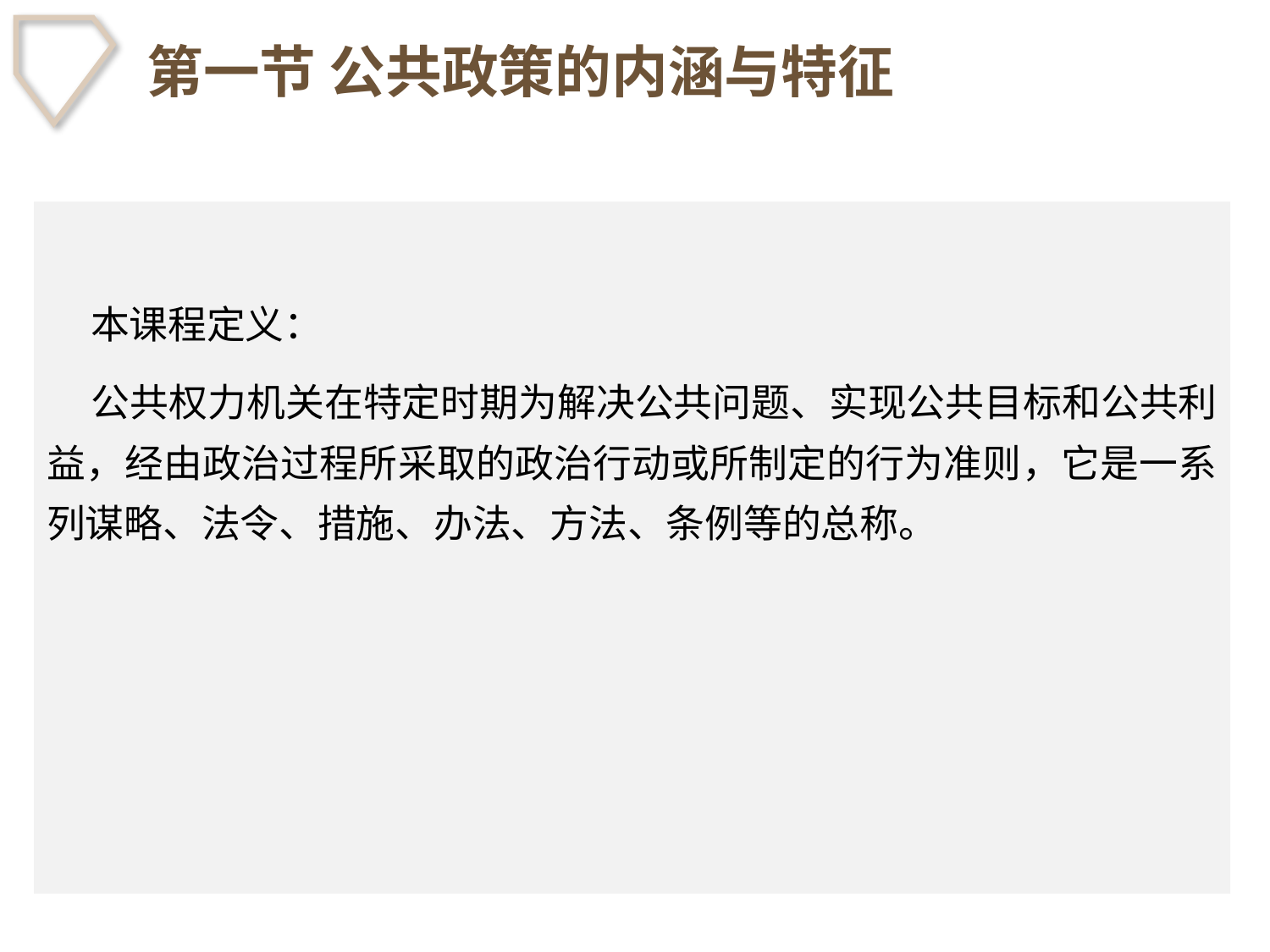

# 第一节 公共政策的内涵与特征

    本课程定义：
    公共权力机关在特定时期为解决公共问题、实现公共目标和公共利益，经由政治过程所采取的政治行动或所制定的行为准则，它是一系列谋略、法令、措施、办法、方法、条例等的总称。